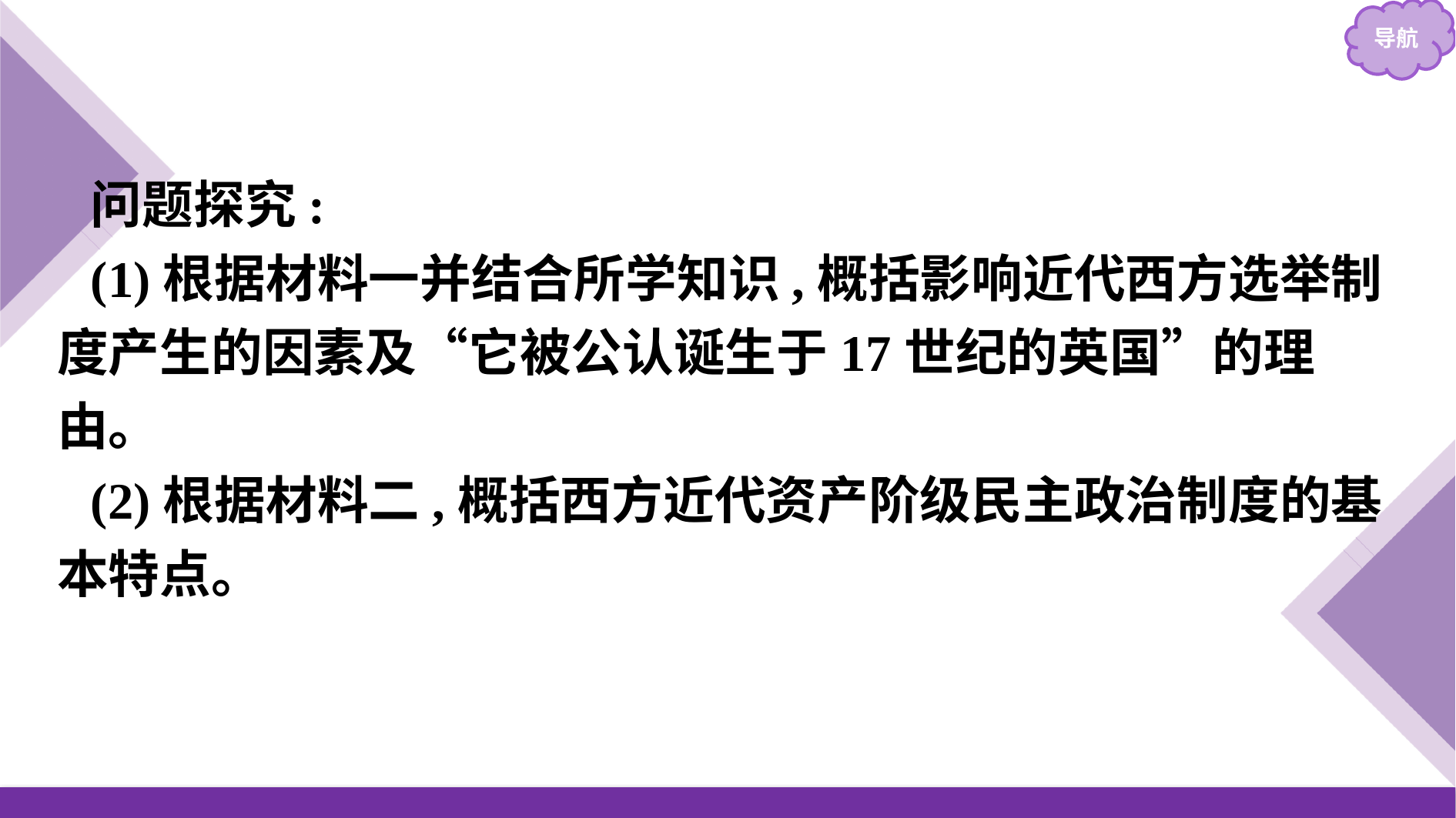

问题探究:
(1)根据材料一并结合所学知识,概括影响近代西方选举制度产生的因素及“它被公认诞生于17世纪的英国”的理由。
(2)根据材料二,概括西方近代资产阶级民主政治制度的基本特点。